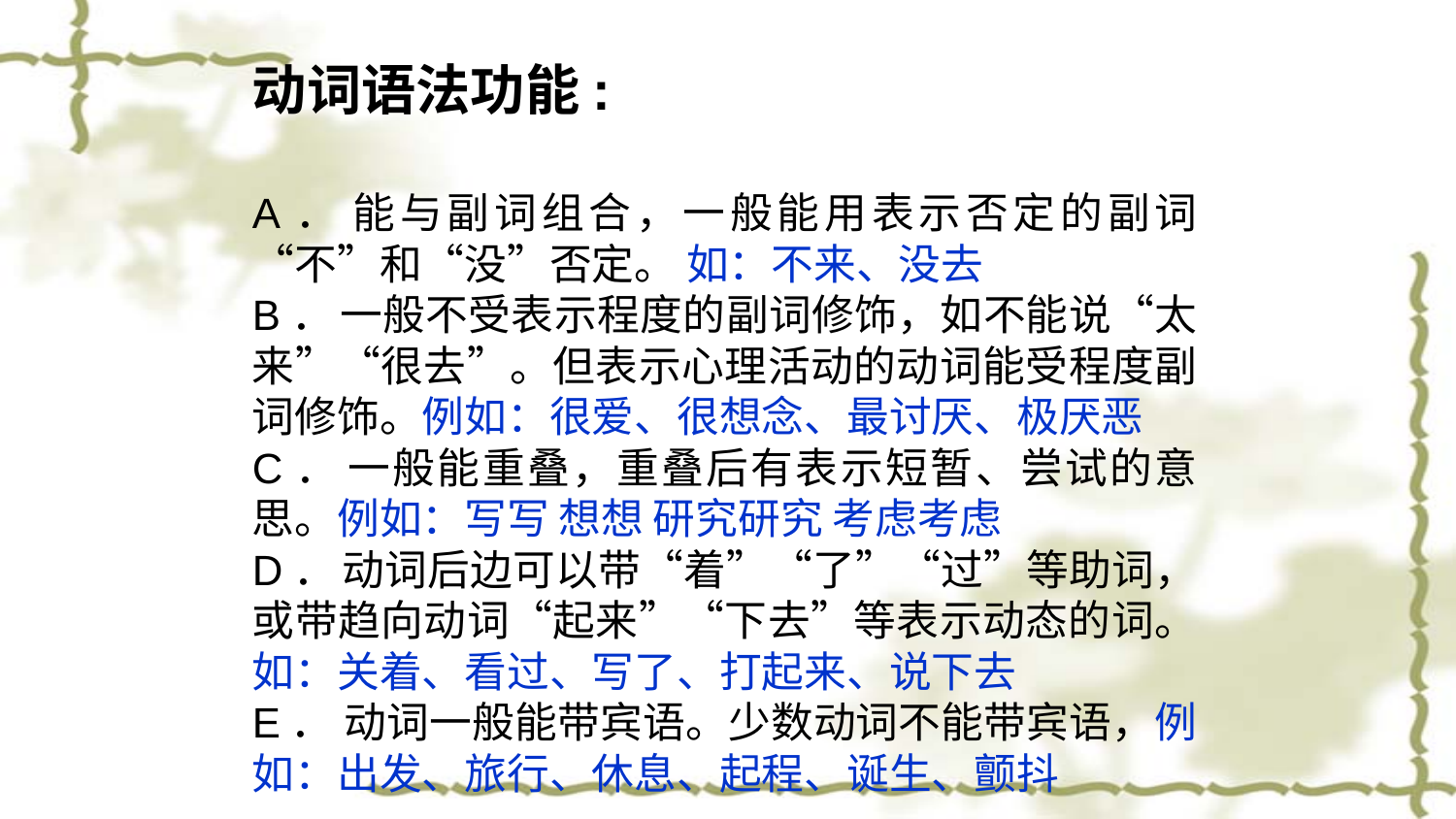

动词语法功能:

A． 能与副词组合，一般能用表示否定的副词“不”和“没”否定。 如：不来、没去
B． 一般不受表示程度的副词修饰，如不能说“太来”“很去”。但表示心理活动的动词能受程度副词修饰。例如：很爱、很想念、最讨厌、极厌恶
C． 一般能重叠，重叠后有表示短暂、尝试的意思。例如：写写 想想 研究研究 考虑考虑
D． 动词后边可以带“着”“了”“过”等助词，或带趋向动词“起来”“下去”等表示动态的词。 如：关着、看过、写了、打起来、说下去
E．  动词一般能带宾语。少数动词不能带宾语，例如：出发、旅行、休息、起程、诞生、颤抖